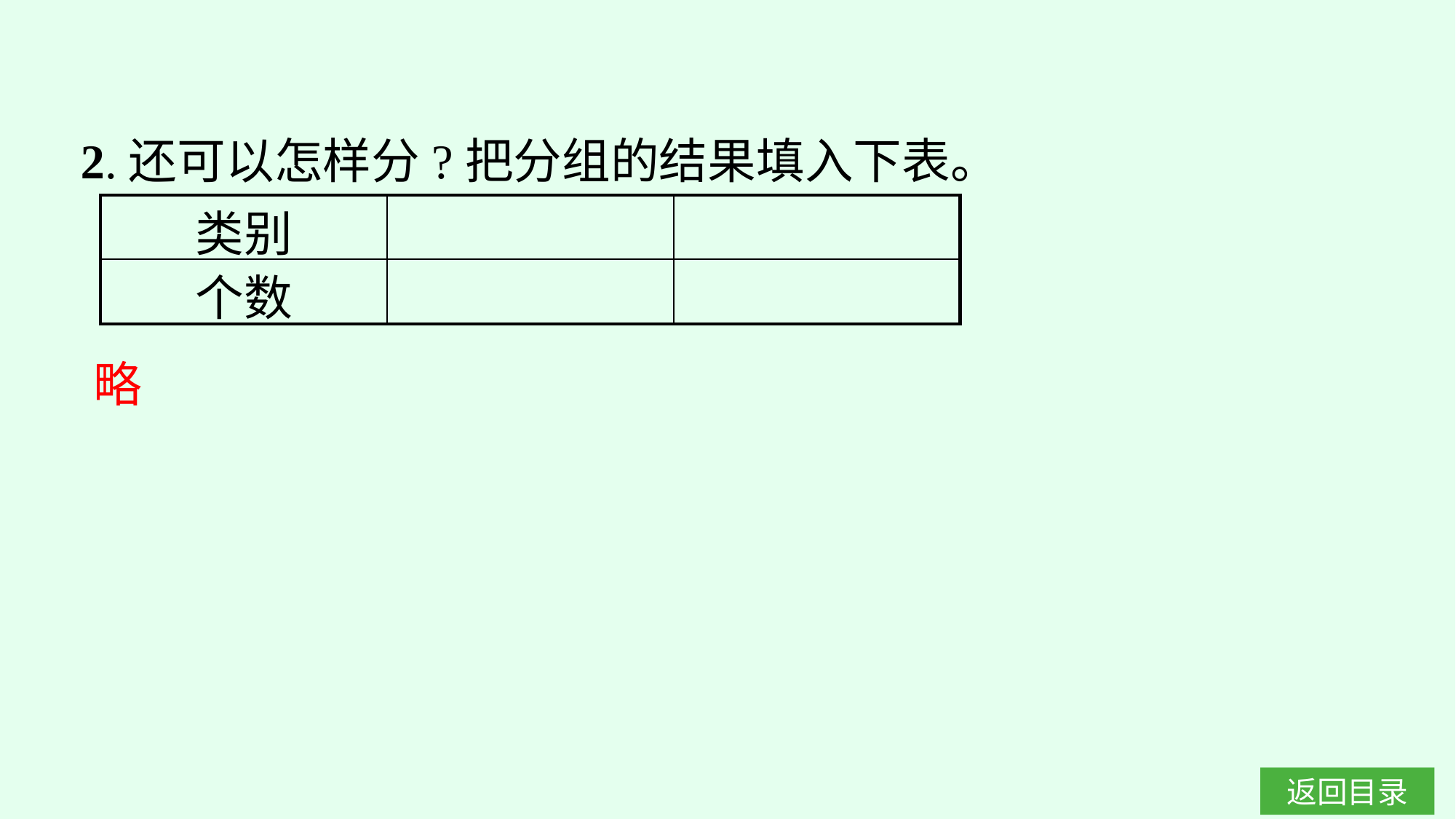

2.还可以怎样分?把分组的结果填入下表。
| 类别 |  |  |
| --- | --- | --- |
| 个数 |  |  |
略